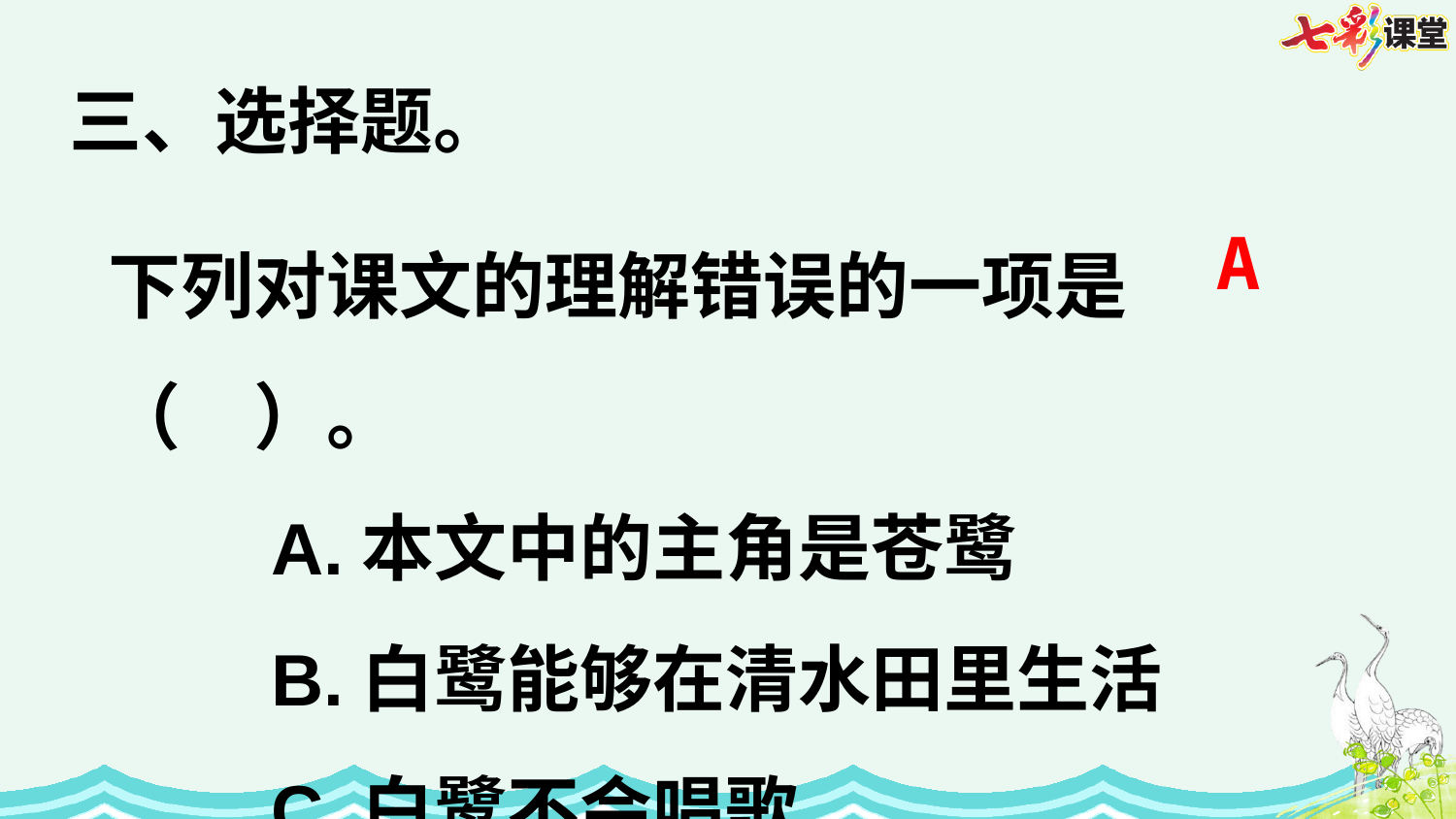

三、选择题。
下列对课文的理解错误的一项是（　）。
　　A.本文中的主角是苍鹭
　　B.白鹭能够在清水田里生活
　　C.白鹭不会唱歌
A